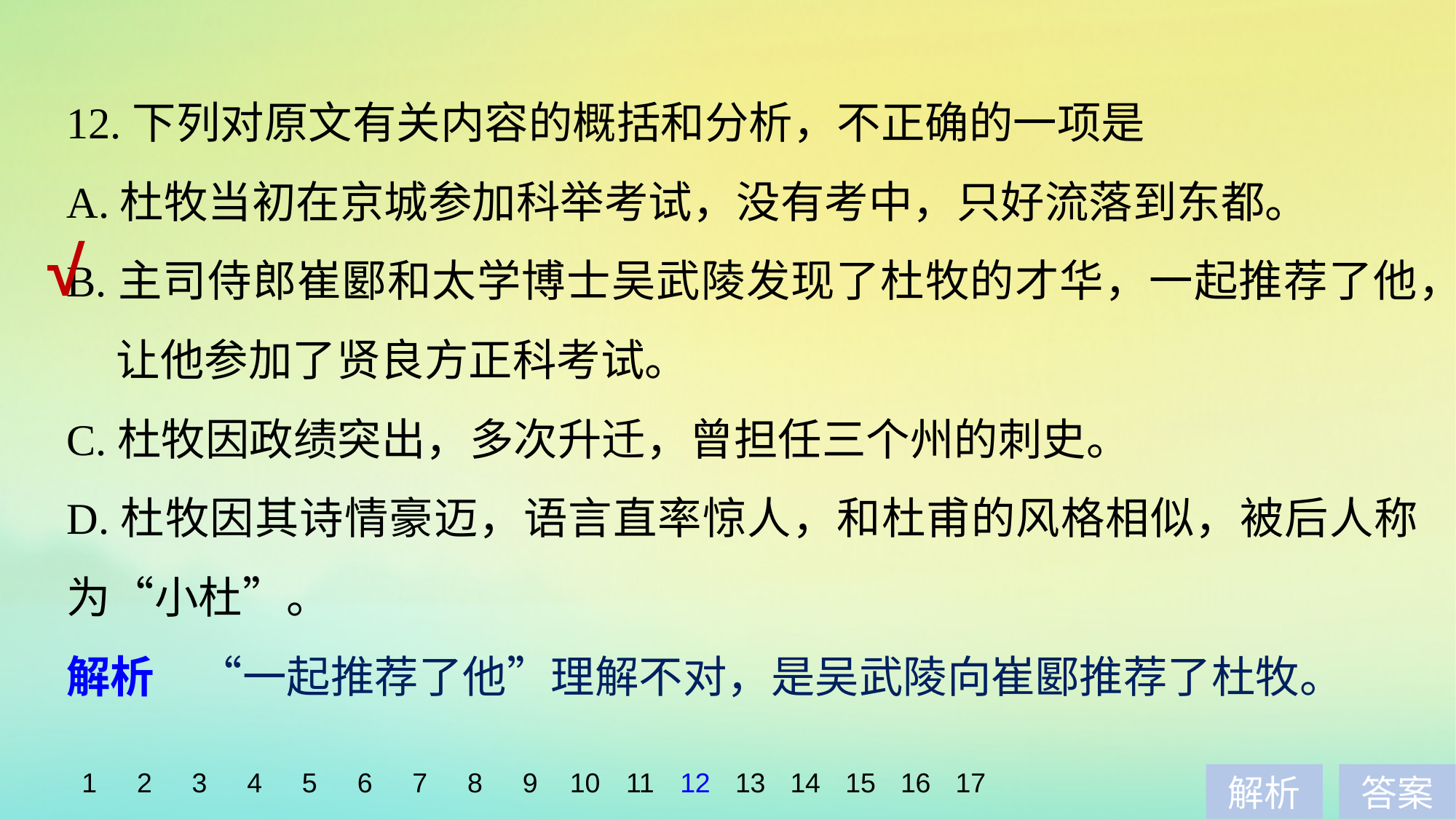

12.下列对原文有关内容的概括和分析，不正确的一项是
A.杜牧当初在京城参加科举考试，没有考中，只好流落到东都。
B.主司侍郎崔郾和太学博士吴武陵发现了杜牧的才华，一起推荐了他，
    让他参加了贤良方正科考试。
C.杜牧因政绩突出，多次升迁，曾担任三个州的刺史。
D.杜牧因其诗情豪迈，语言直率惊人，和杜甫的风格相似，被后人称为“小杜”。
解析　“一起推荐了他”理解不对，是吴武陵向崔郾推荐了杜牧。
√
1
2
3
4
5
6
7
8
9
10
11
12
13
14
15
16
17
解析
答案